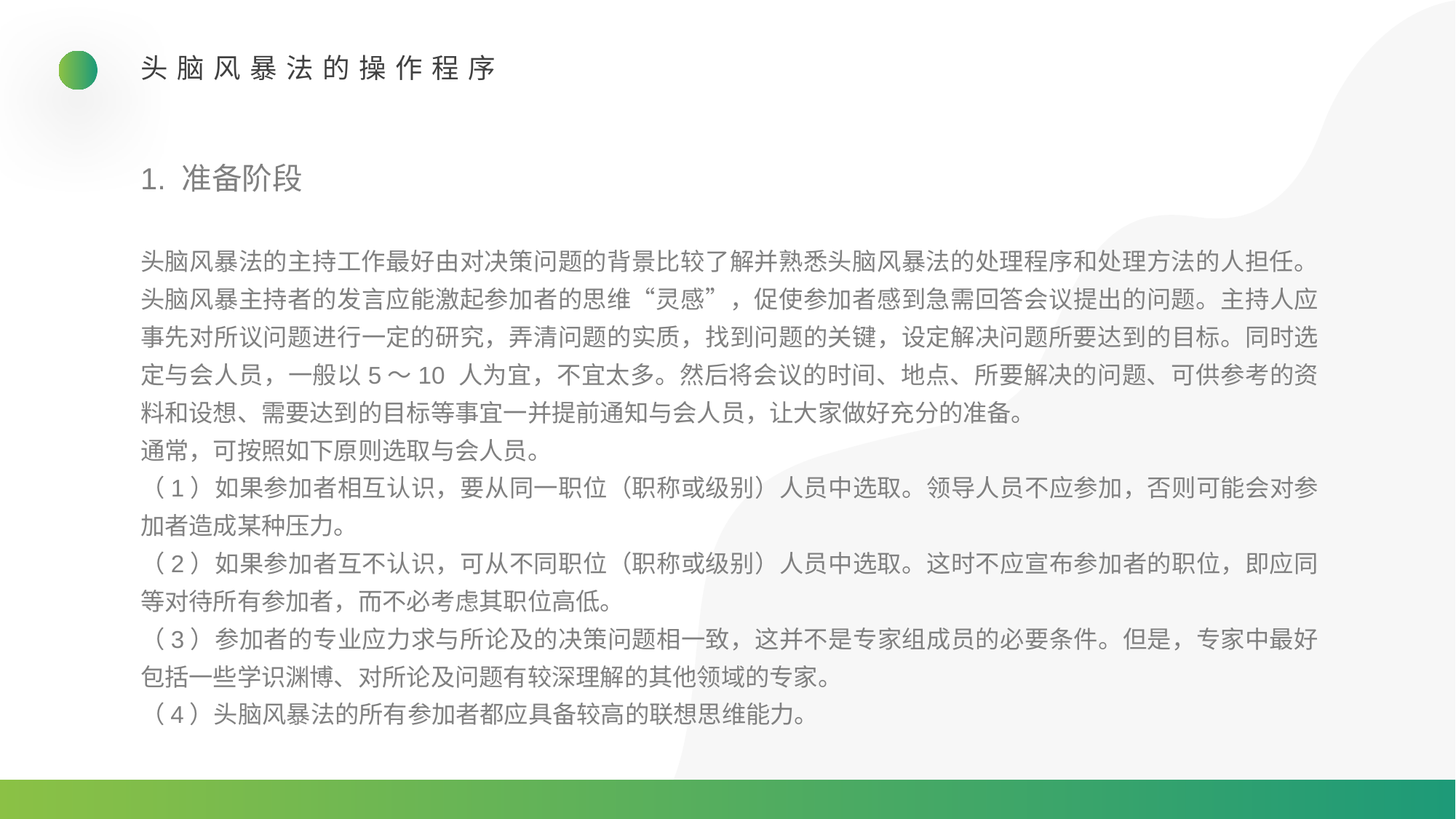

头脑风暴法的操作程序
1. 准备阶段
头脑风暴法的主持工作最好由对决策问题的背景比较了解并熟悉头脑风暴法的处理程序和处理方法的人担任。头脑风暴主持者的发言应能激起参加者的思维“灵感”，促使参加者感到急需回答会议提出的问题。主持人应事先对所议问题进行一定的研究，弄清问题的实质，找到问题的关键，设定解决问题所要达到的目标。同时选定与会人员，一般以5～10 人为宜，不宜太多。然后将会议的时间、地点、所要解决的问题、可供参考的资料和设想、需要达到的目标等事宜一并提前通知与会人员，让大家做好充分的准备。
通常，可按照如下原则选取与会人员。
（1）如果参加者相互认识，要从同一职位（职称或级别）人员中选取。领导人员不应参加，否则可能会对参加者造成某种压力。
（2）如果参加者互不认识，可从不同职位（职称或级别）人员中选取。这时不应宣布参加者的职位，即应同等对待所有参加者，而不必考虑其职位高低。
（3）参加者的专业应力求与所论及的决策问题相一致，这并不是专家组成员的必要条件。但是，专家中最好包括一些学识渊博、对所论及问题有较深理解的其他领域的专家。
（4）头脑风暴法的所有参加者都应具备较高的联想思维能力。